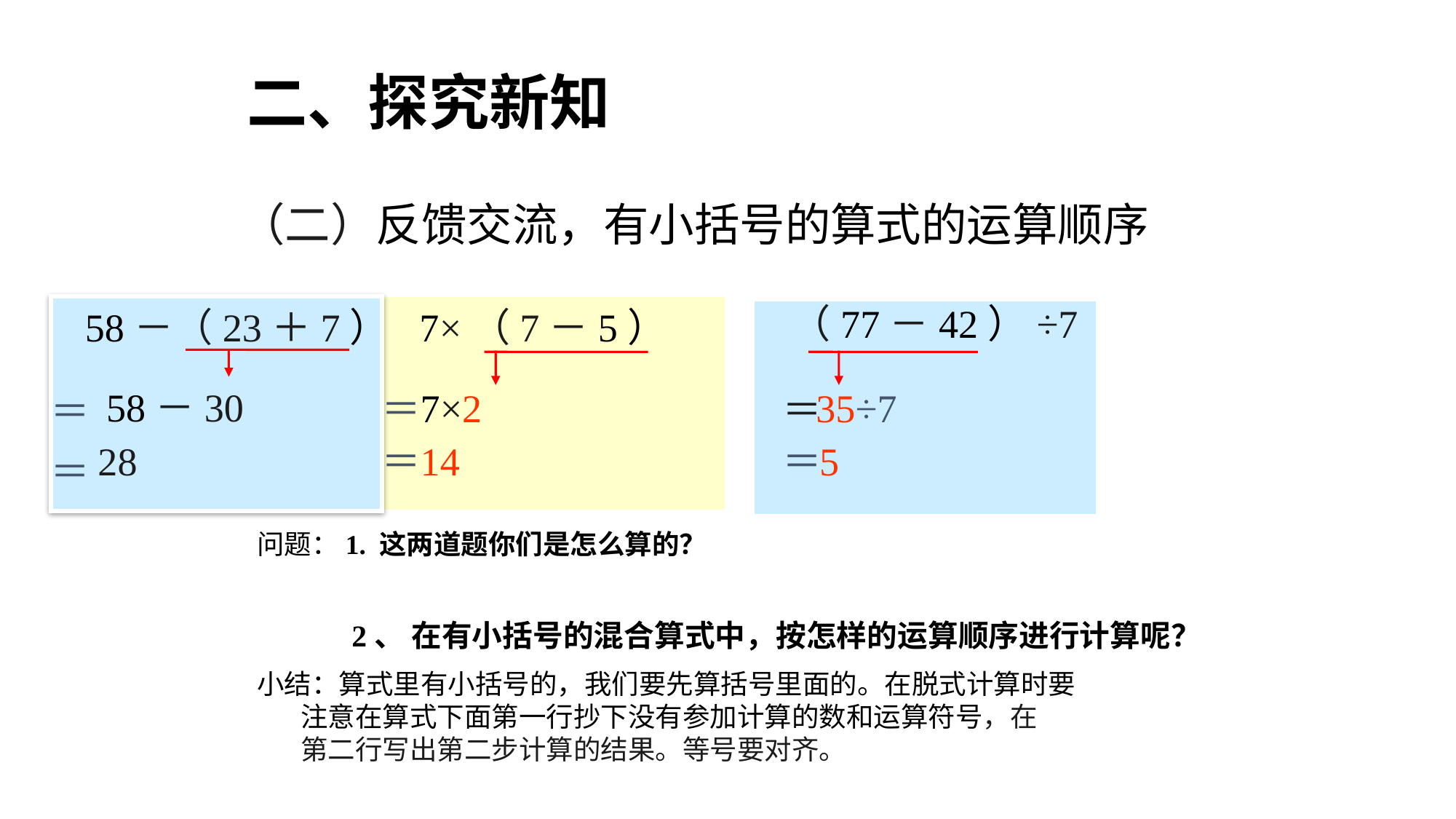

二、探究新知
（二）反馈交流，有小括号的算式的运算顺序
   （77－42）÷7
58－（23＋7）
7×（7－5）

7×2
   35÷7
 ＝
 ＝
 ＝
58－30
 ＝
28
 ＝
14
   5
 ＝

问题：1. 这两道题你们是怎么算的？
2、 在有小括号的混合算式中，按怎样的运算顺序进行计算呢？
小结：算式里有小括号的，我们要先算括号里面的。在脱式计算时要
      注意在算式下面第一行抄下没有参加计算的数和运算符号，在
      第二行写出第二步计算的结果。等号要对齐。